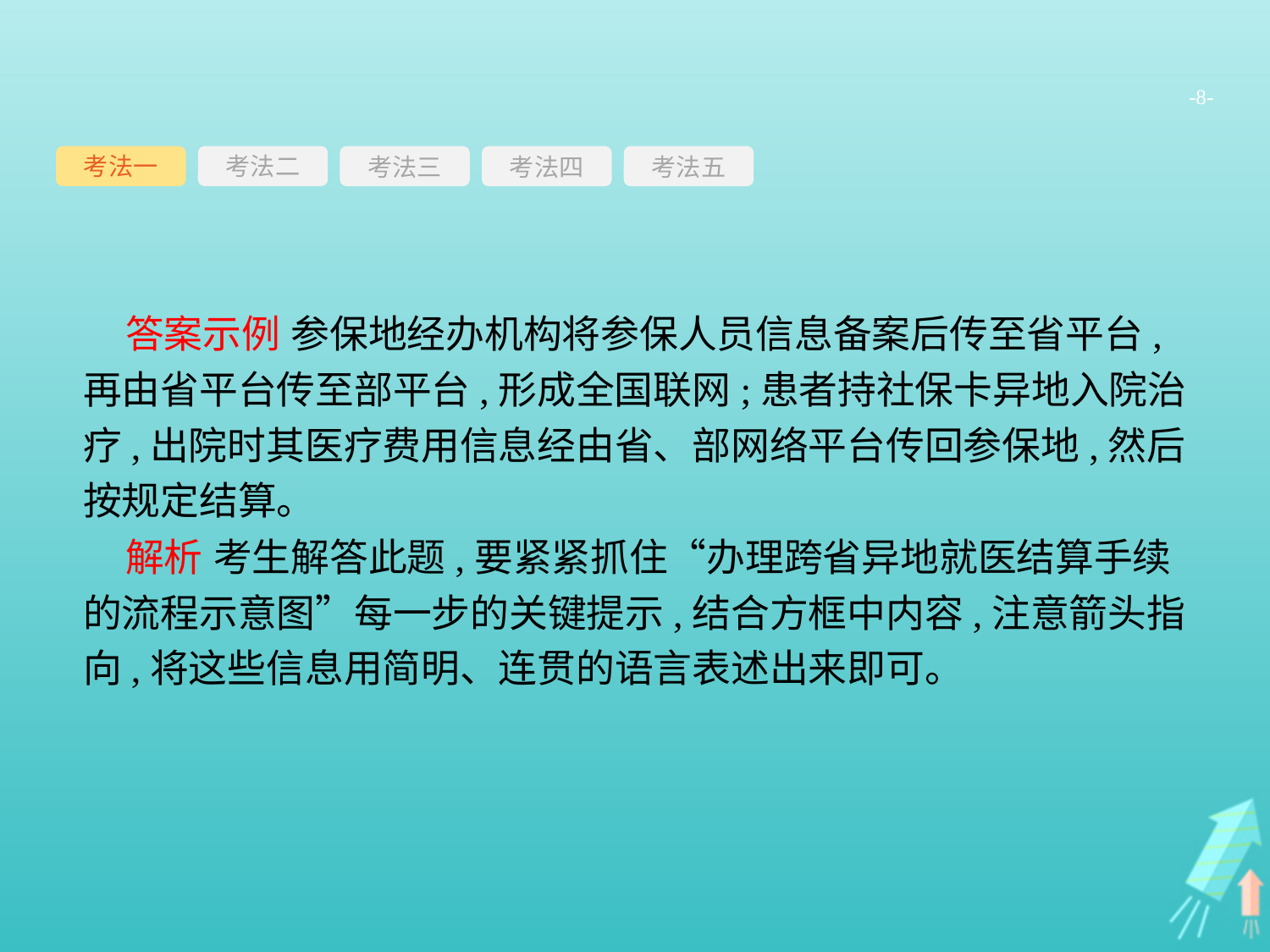

-8-
考法一
考法三
考法四
考法五
考法二
答案示例 参保地经办机构将参保人员信息备案后传至省平台,再由省平台传至部平台,形成全国联网;患者持社保卡异地入院治疗,出院时其医疗费用信息经由省、部网络平台传回参保地,然后按规定结算。
解析 考生解答此题,要紧紧抓住“办理跨省异地就医结算手续的流程示意图”每一步的关键提示,结合方框中内容,注意箭头指向,将这些信息用简明、连贯的语言表述出来即可。